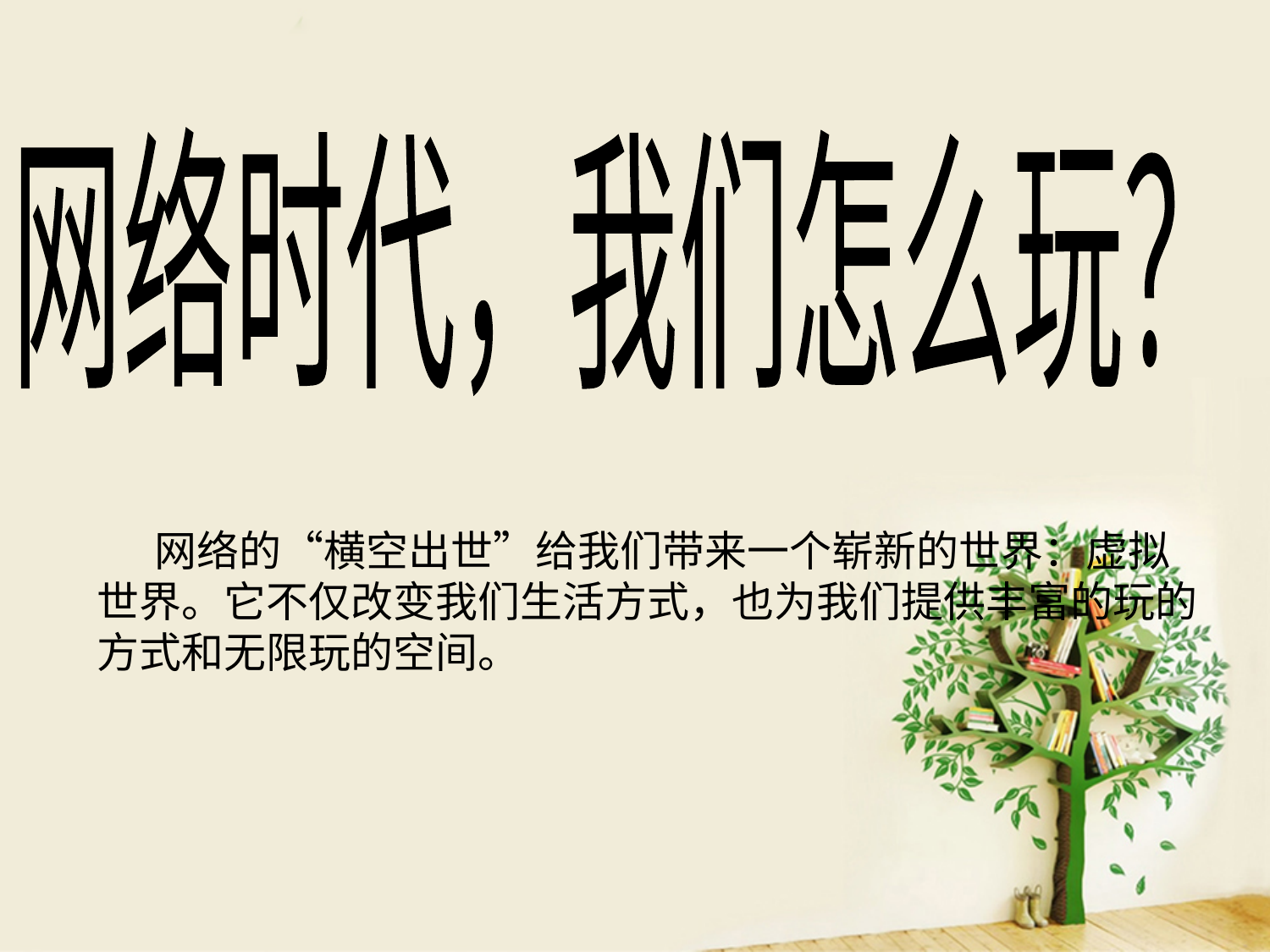

网络时代，我们怎么玩？
     网络的“横空出世”给我们带来一个崭新的世界：虚拟世界。它不仅改变我们生活方式，也为我们提供丰富的玩的方式和无限玩的空间。